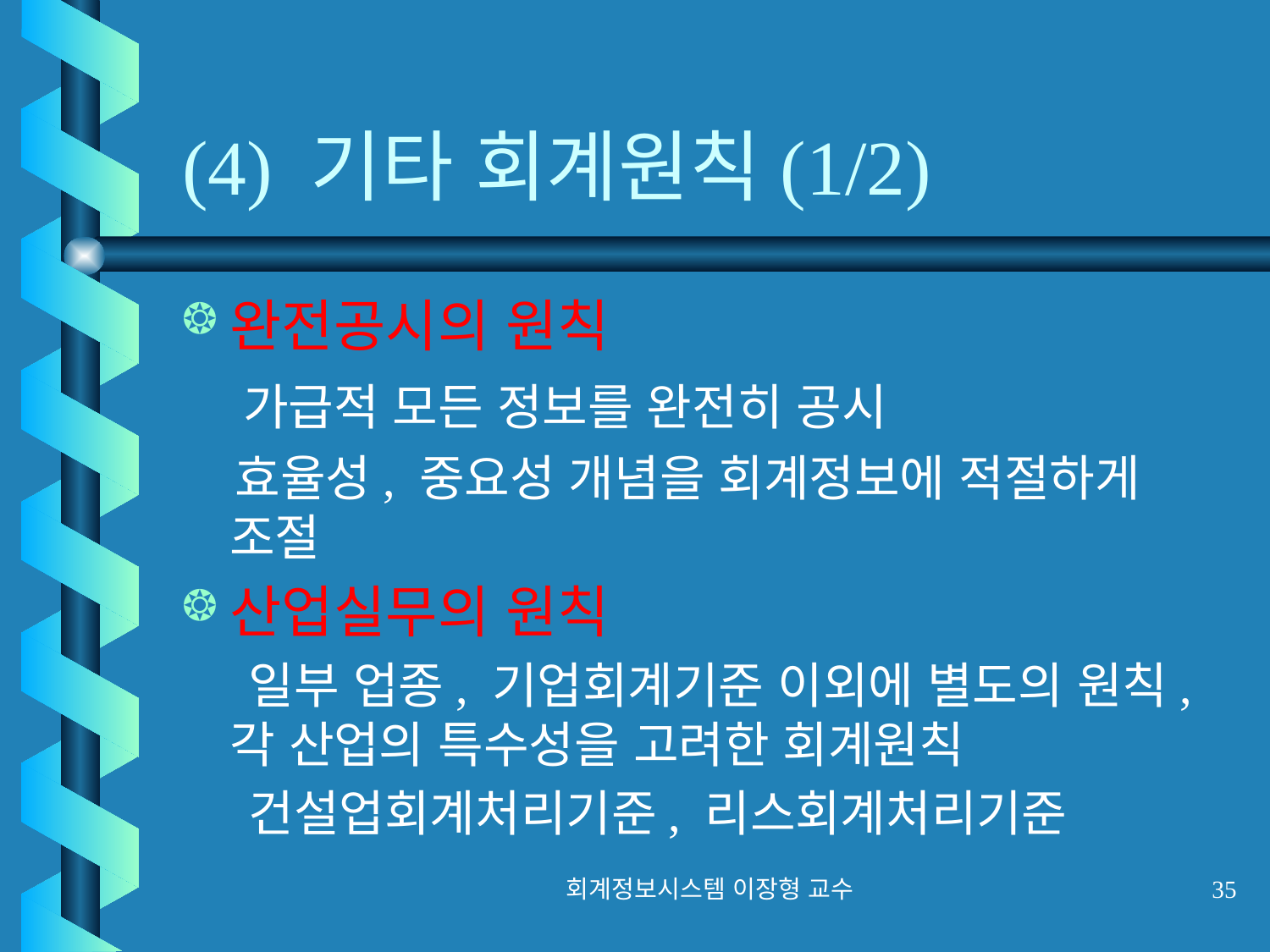

# (4) 기타 회계원칙(1/2)
완전공시의 원칙
   가급적 모든 정보를 완전히 공시
   효율성, 중요성 개념을 회계정보에 적절하게 조절
산업실무의 원칙
    일부 업종, 기업회계기준 이외에 별도의 원칙, 각 산업의 특수성을 고려한 회계원칙
    건설업회계처리기준, 리스회계처리기준
회계정보시스템 이장형 교수
35